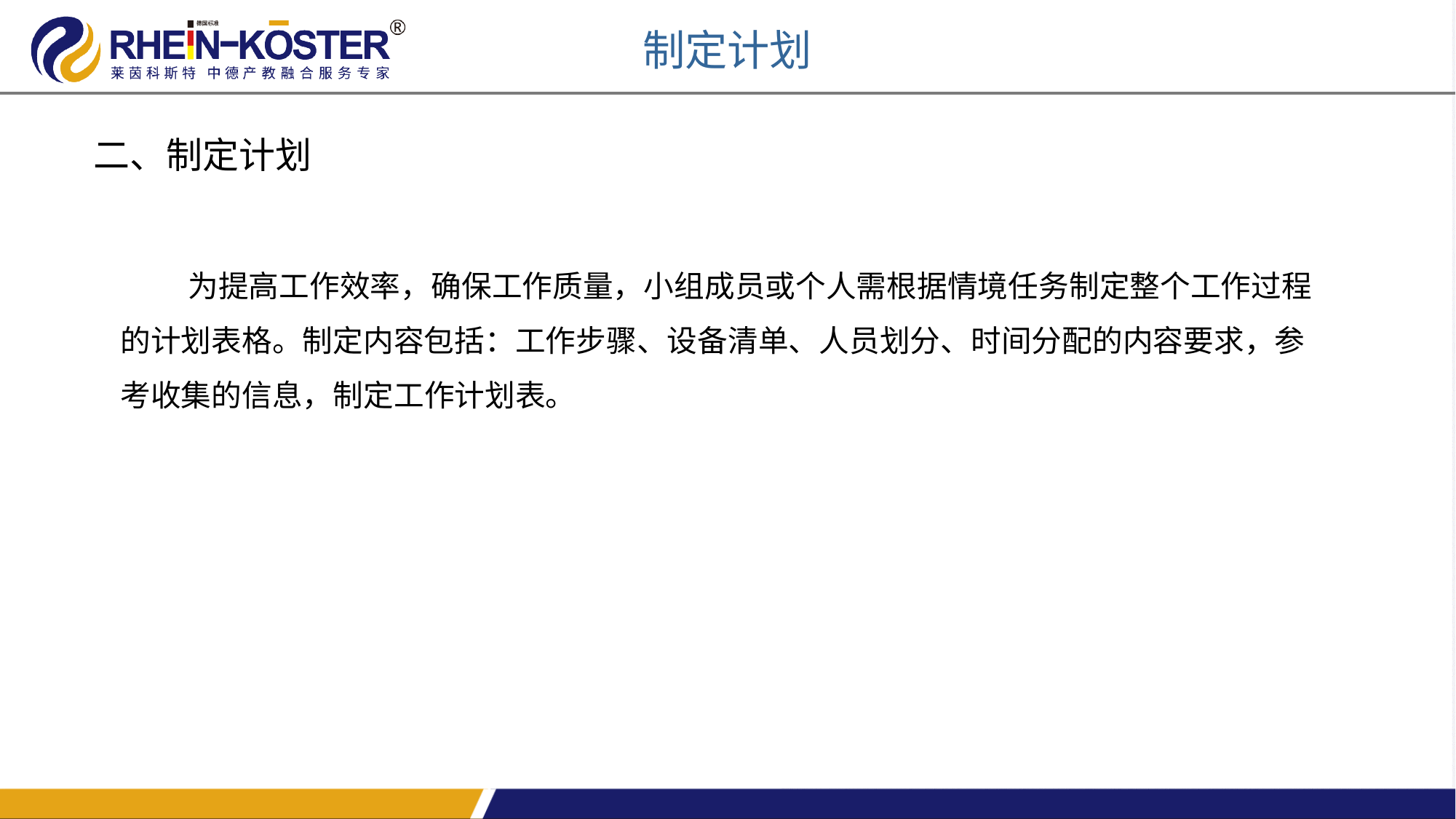

制定计划
二、制定计划
         为提高工作效率，确保工作质量，小组成员或个人需根据情境任务制定整个工作过程的计划表格。制定内容包括：工作步骤、设备清单、人员划分、时间分配的内容要求，参考收集的信息，制定工作计划表。